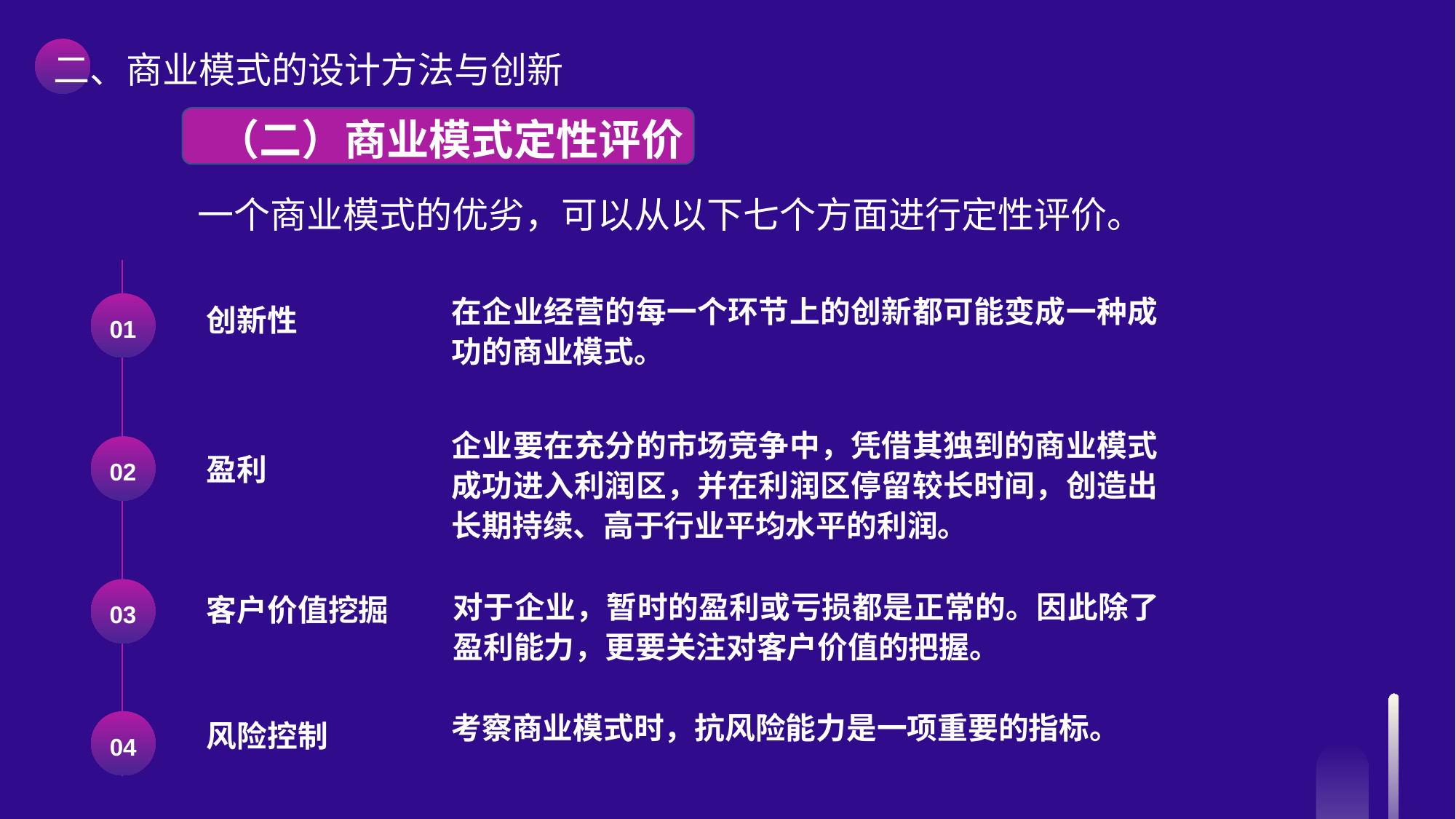

二、商业模式的设计方法与创新

 （二）商业模式定性评价
一个商业模式的优劣，可以从以下七个方面进行定性评价。
在企业经营的每一个环节上的创新都可能变成一种成功的商业模式。
01
创新性
企业要在充分的市场竞争中，凭借其独到的商业模式成功进入利润区，并在利润区停留较长时间，创造出长期持续、高于行业平均水平的利润。
02
盈利
03
对于企业，暂时的盈利或亏损都是正常的。因此除了盈利能力，更要关注对客户价值的把握。
客户价值挖掘
考察商业模式时，抗风险能力是一项重要的指标。
04
风险控制